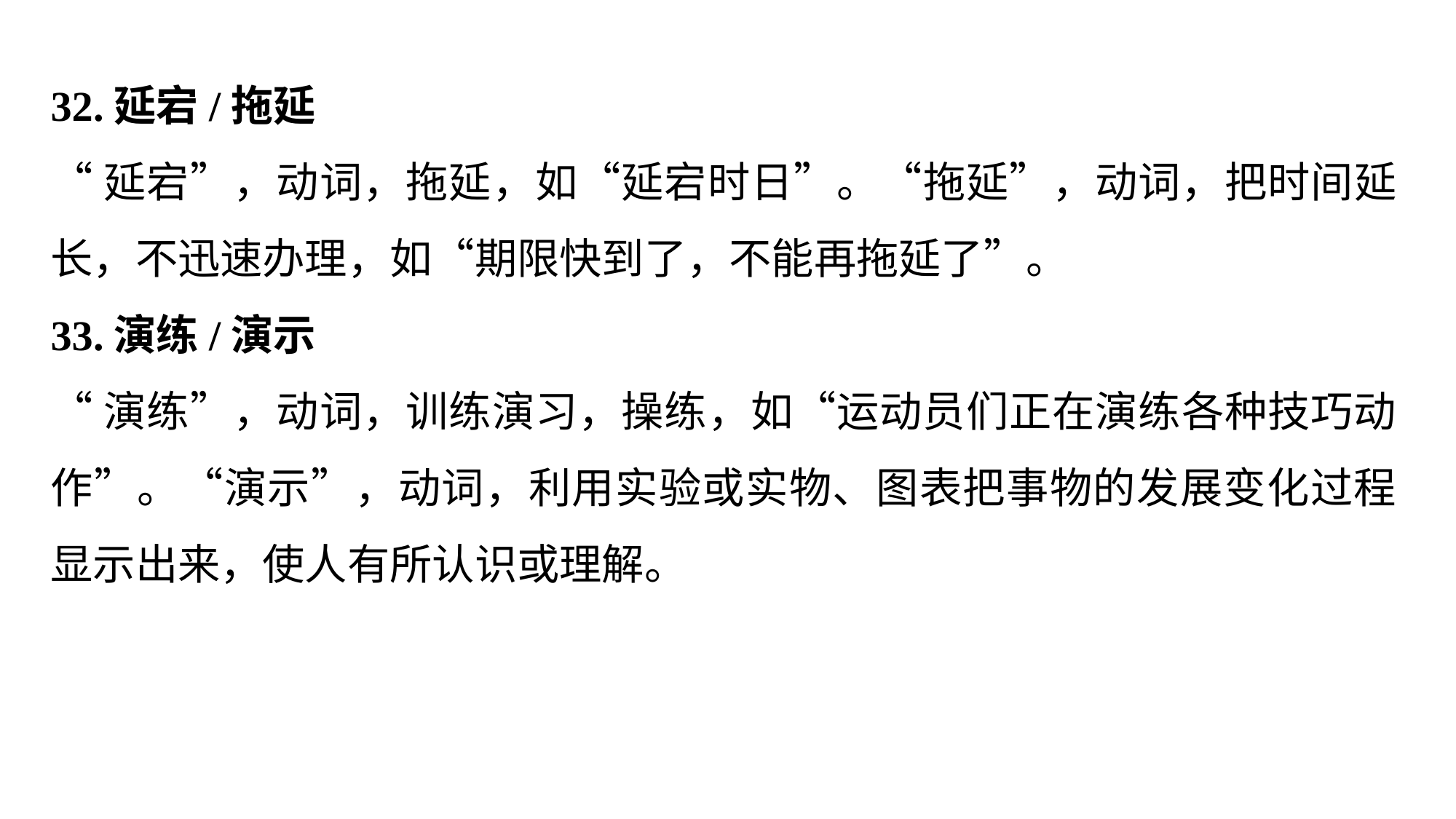

32.延宕/拖延
“延宕”，动词，拖延，如“延宕时日”。“拖延”，动词，把时间延长，不迅速办理，如“期限快到了，不能再拖延了”。
33.演练/演示
“演练”，动词，训练演习，操练，如“运动员们正在演练各种技巧动作”。“演示”，动词，利用实验或实物、图表把事物的发展变化过程显示出来，使人有所认识或理解。